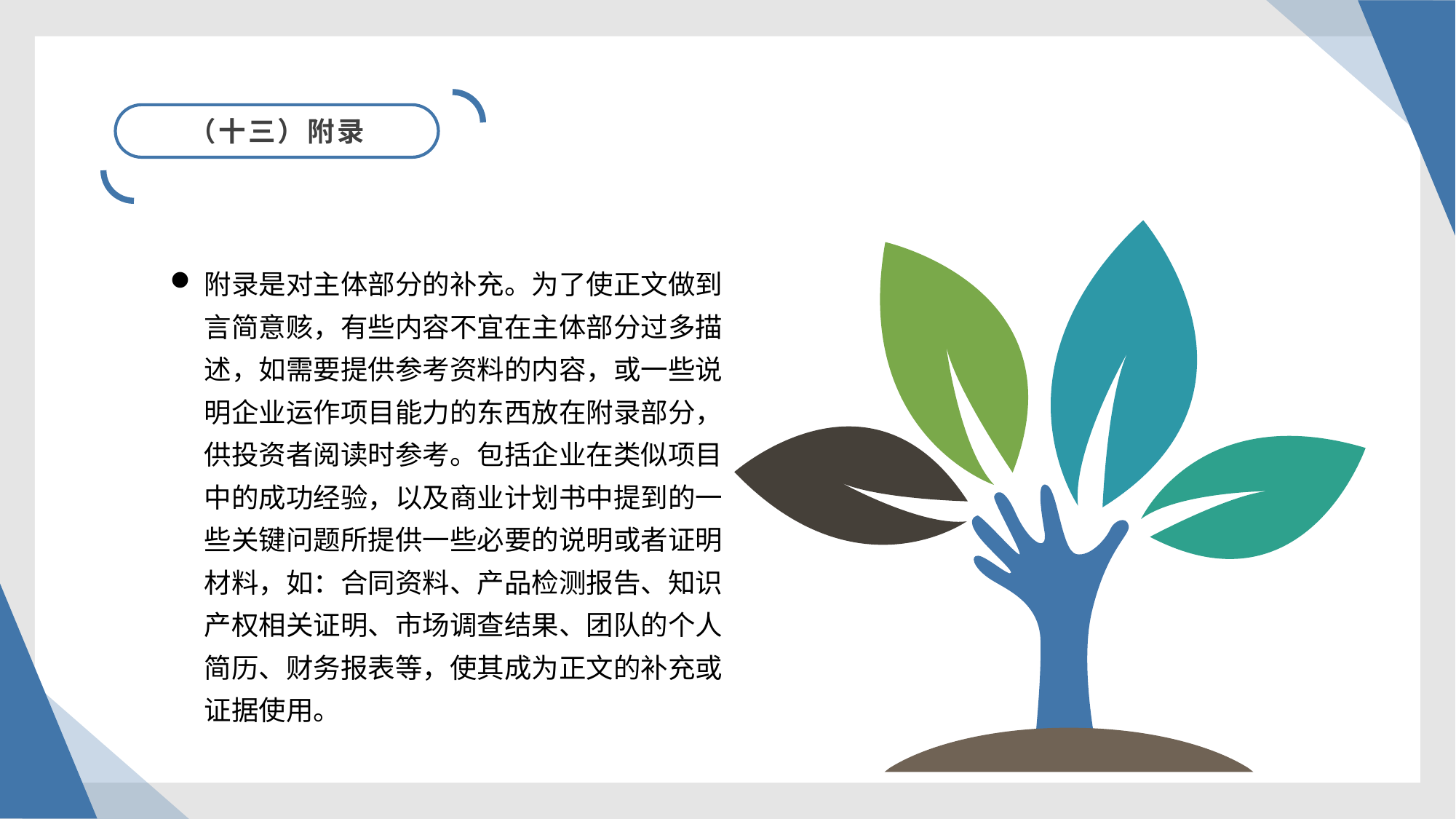

（十三）附录

附录是对主体部分的补充。为了使正文做到言简意赅，有些内容不宜在主体部分过多描述，如需要提供参考资料的内容，或一些说明企业运作项目能力的东西放在附录部分，供投资者阅读时参考。包括企业在类似项目中的成功经验，以及商业计划书中提到的一些关键问题所提供一些必要的说明或者证明材料，如：合同资料、产品检测报告、知识产权相关证明、市场调查结果、团队的个人简历、财务报表等，使其成为正文的补充或证据使用。